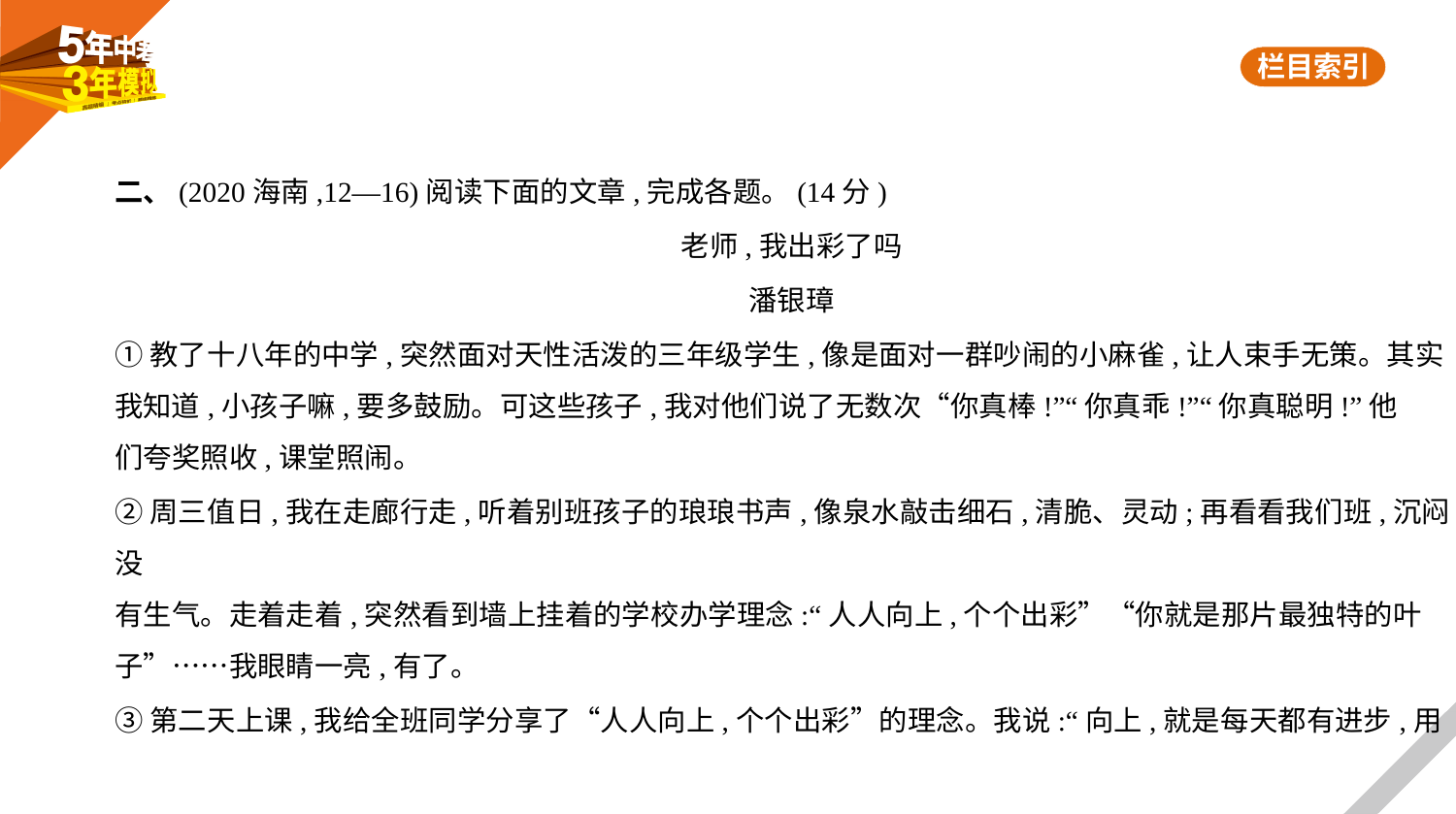

二、(2020海南,12—16)阅读下面的文章,完成各题。(14分)
老师,我出彩了吗
潘银璋
①教了十八年的中学,突然面对天性活泼的三年级学生,像是面对一群吵闹的小麻雀,让人束手无策。其实
我知道,小孩子嘛,要多鼓励。可这些孩子,我对他们说了无数次“你真棒!”“你真乖!”“你真聪明!”他
们夸奖照收,课堂照闹。
②周三值日,我在走廊行走,听着别班孩子的琅琅书声,像泉水敲击细石,清脆、灵动;再看看我们班,沉闷,没
有生气。走着走着,突然看到墙上挂着的学校办学理念:“人人向上,个个出彩”“你就是那片最独特的叶
子”……我眼睛一亮,有了。
③第二天上课,我给全班同学分享了“人人向上,个个出彩”的理念。我说:“向上,就是每天都有进步,用